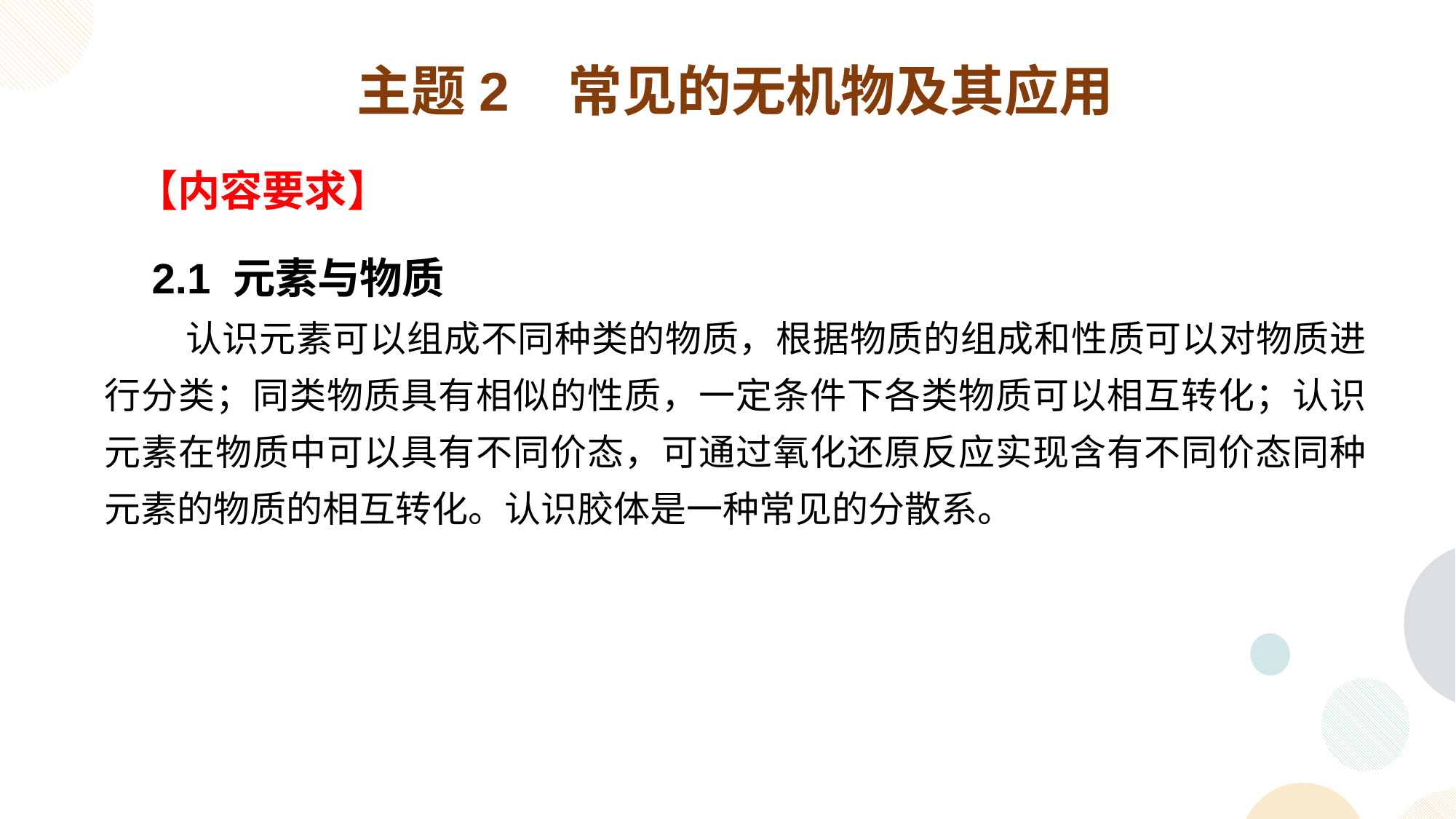

主题2   常见的无机物及其应用
    【内容要求】
    2.1 元素与物质
 认识元素可以组成不同种类的物质，根据物质的组成和性质可以对物质进行分类；同类物质具有相似的性质，一定条件下各类物质可以相互转化；认识元素在物质中可以具有不同价态，可通过氧化还原反应实现含有不同价态同种元素的物质的相互转化。认识胶体是一种常见的分散系。